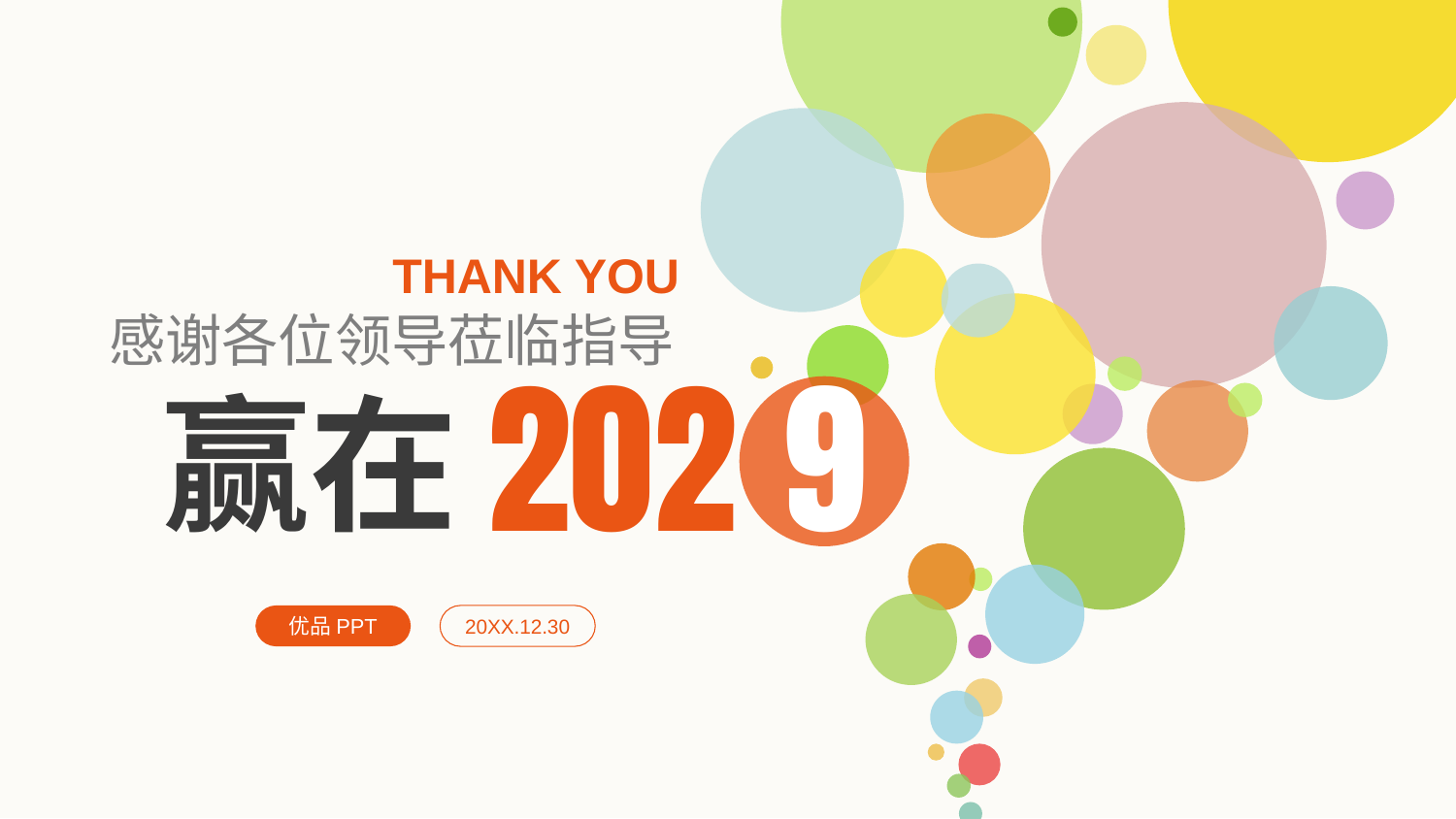

THANK YOU

感谢各位领导莅临指导

202
9
赢在

优品PPT
20XX.12.30